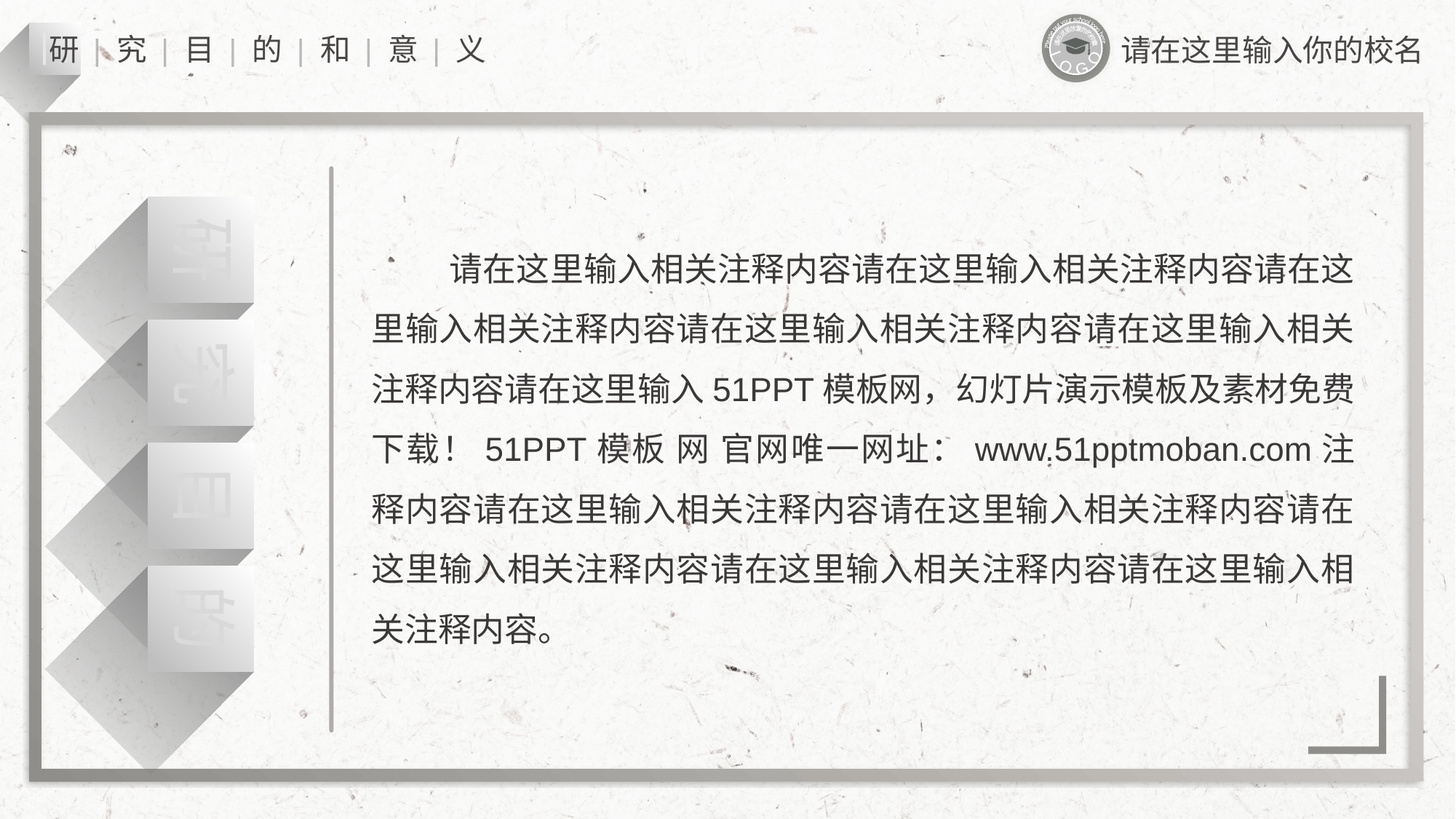

Please put your school logo here

L O G O
请在这里放置你的校徽

二

研 | 究 | 目 | 的 | 和 | 意 | 义
请在这里输入你的校名

研

         请在这里输入相关注释内容请在这里输入相关注释内容请在这里输入相关注释内容请在这里输入相关注释内容请在这里输入相关注释内容请在这里输入51PPT模板网，幻灯片演示模板及素材免费下载！51PPT模板 网 官网唯一网址：www.51pptmoban.com注释内容请在这里输入相关注释内容请在这里输入相关注释内容请在这里输入相关注释内容请在这里输入相关注释内容请在这里输入相关注释内容。
究

目

的